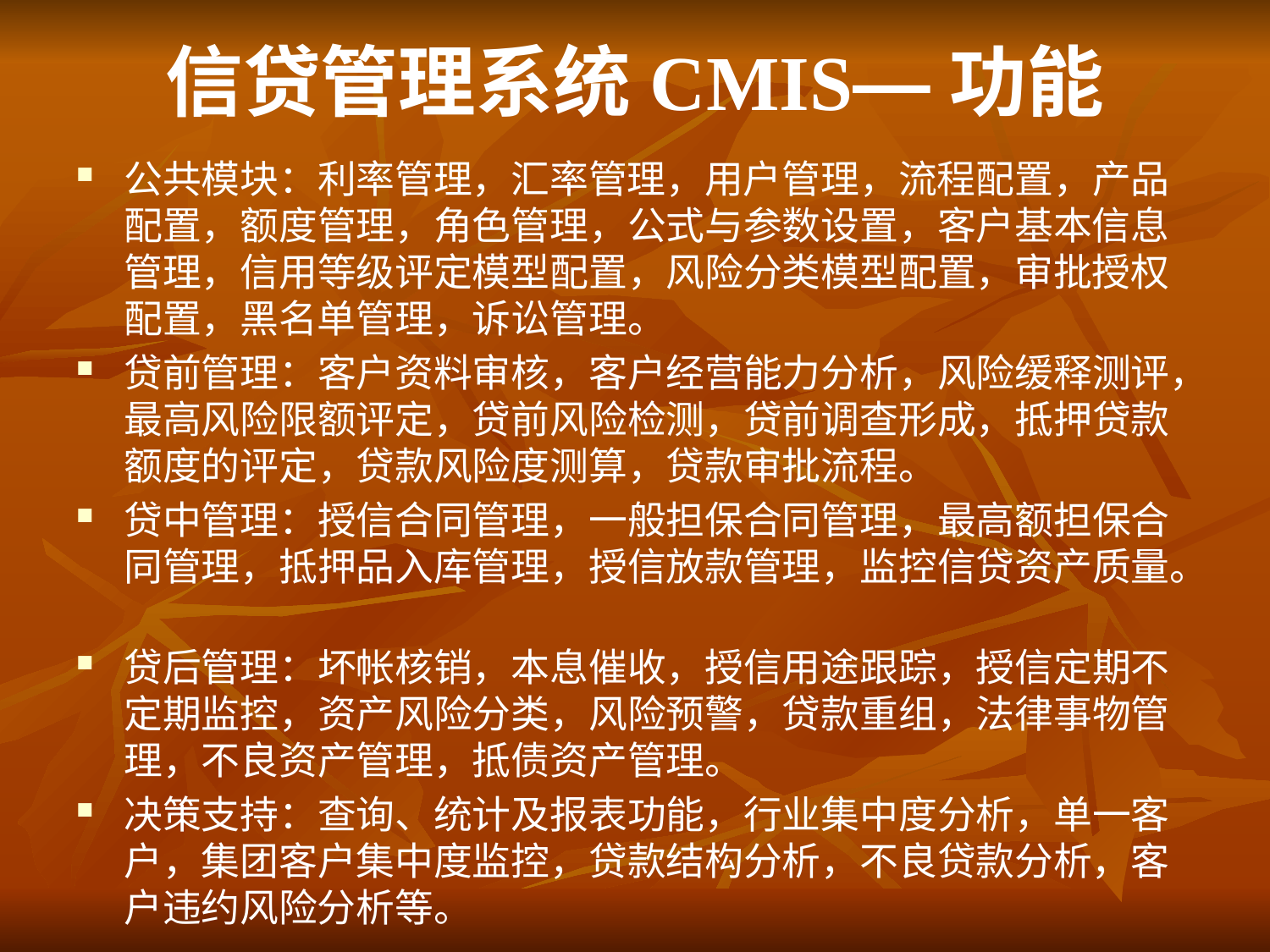

# 信贷管理系统CMIS—功能
公共模块：利率管理，汇率管理，用户管理，流程配置，产品配置，额度管理，角色管理，公式与参数设置，客户基本信息管理，信用等级评定模型配置，风险分类模型配置，审批授权配置，黑名单管理，诉讼管理。
贷前管理：客户资料审核，客户经营能力分析，风险缓释测评，最高风险限额评定，贷前风险检测，贷前调查形成，抵押贷款额度的评定，贷款风险度测算，贷款审批流程。
贷中管理：授信合同管理，一般担保合同管理，最高额担保合同管理，抵押品入库管理，授信放款管理，监控信贷资产质量。
贷后管理：坏帐核销，本息催收，授信用途跟踪，授信定期不定期监控，资产风险分类，风险预警，贷款重组，法律事物管理，不良资产管理，抵债资产管理。
决策支持：查询、统计及报表功能，行业集中度分析，单一客户，集团客户集中度监控，贷款结构分析，不良贷款分析，客户违约风险分析等。